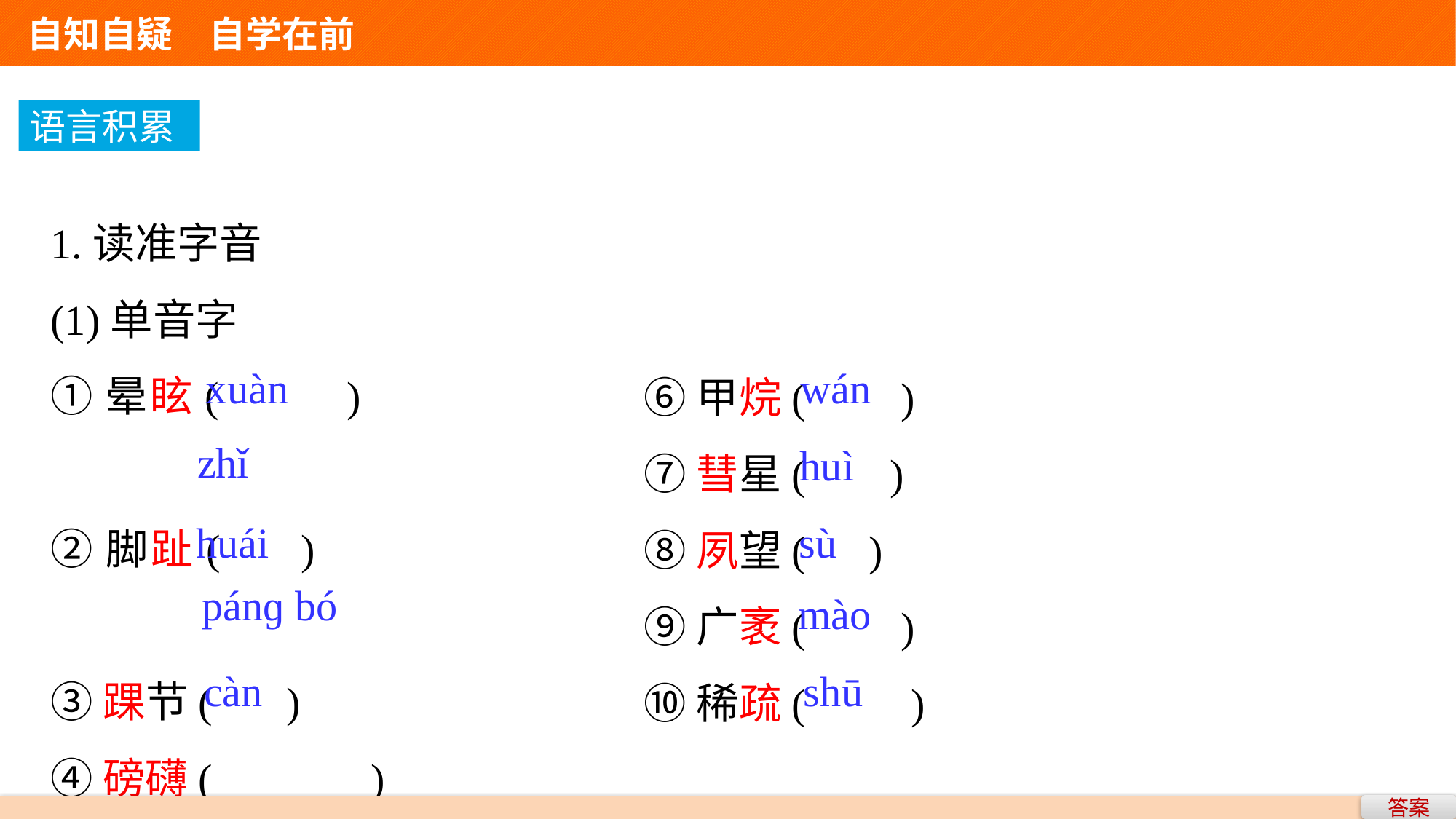

自知自疑　自学在前
语言积累
1.读准字音
(1)单音字
①晕眩(          )
②脚趾(      )
③踝节(       )
④磅礴(               )
⑤璀璨(        )
⑥甲烷(         )
⑦彗星(        )
⑧夙望(      )
⑨广袤(         )
⑩稀疏(          )
wán
xuàn
zhǐ
huì
huái
sù
pánɡ bó
mào
càn
shū
答案